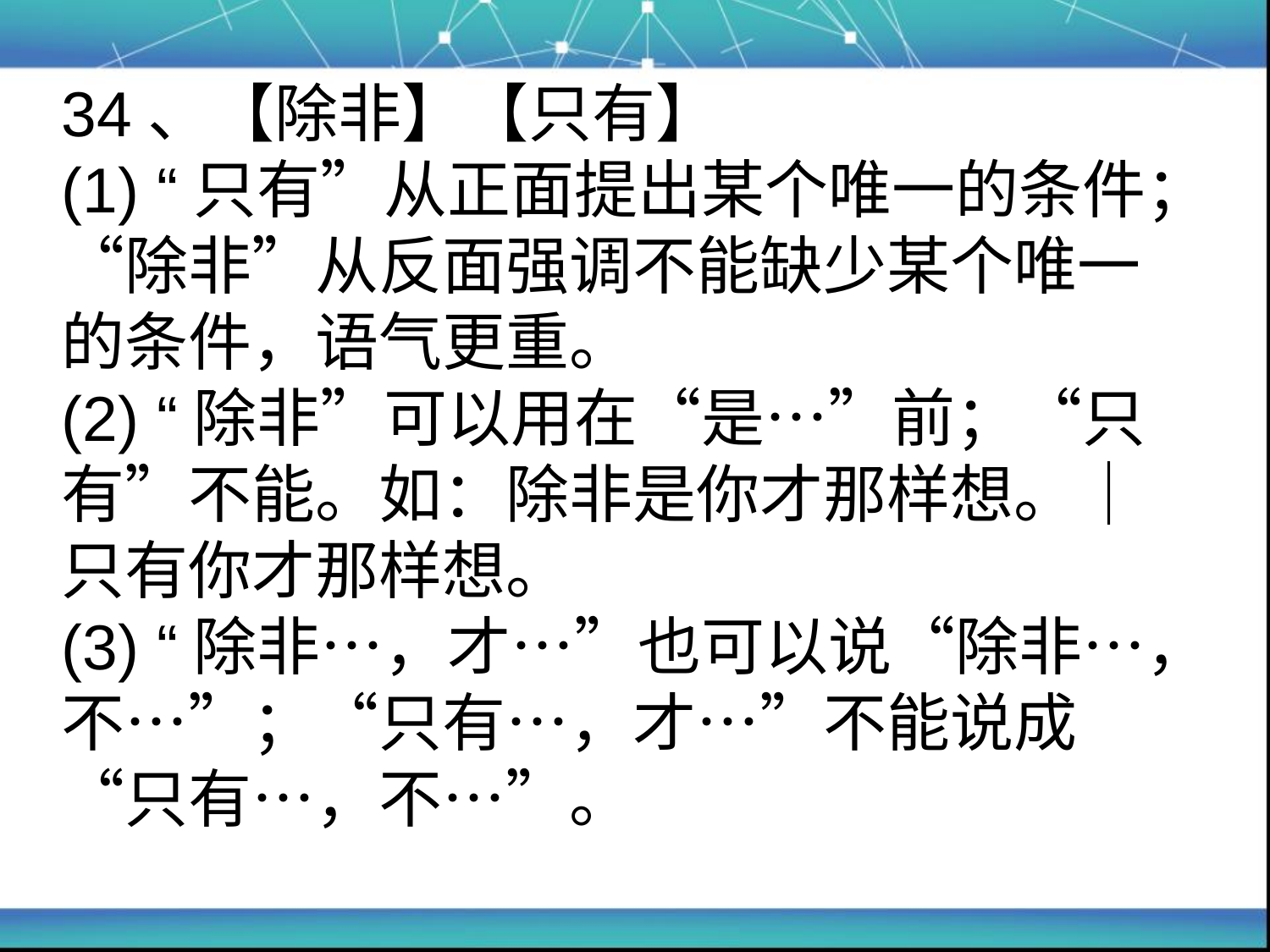

# 34、【除非】【只有】 (1) “只有”从正面提出某个唯一的条件；“除非”从反面强调不能缺少某个唯一的条件，语气更重。 (2) “除非”可以用在“是…”前；“只有”不能。如：除非是你才那样想。｜只有你才那样想。 (3) “除非…，才…”也可以说“除非…，不…”；“只有…，才…”不能说成“只有…，不…”。